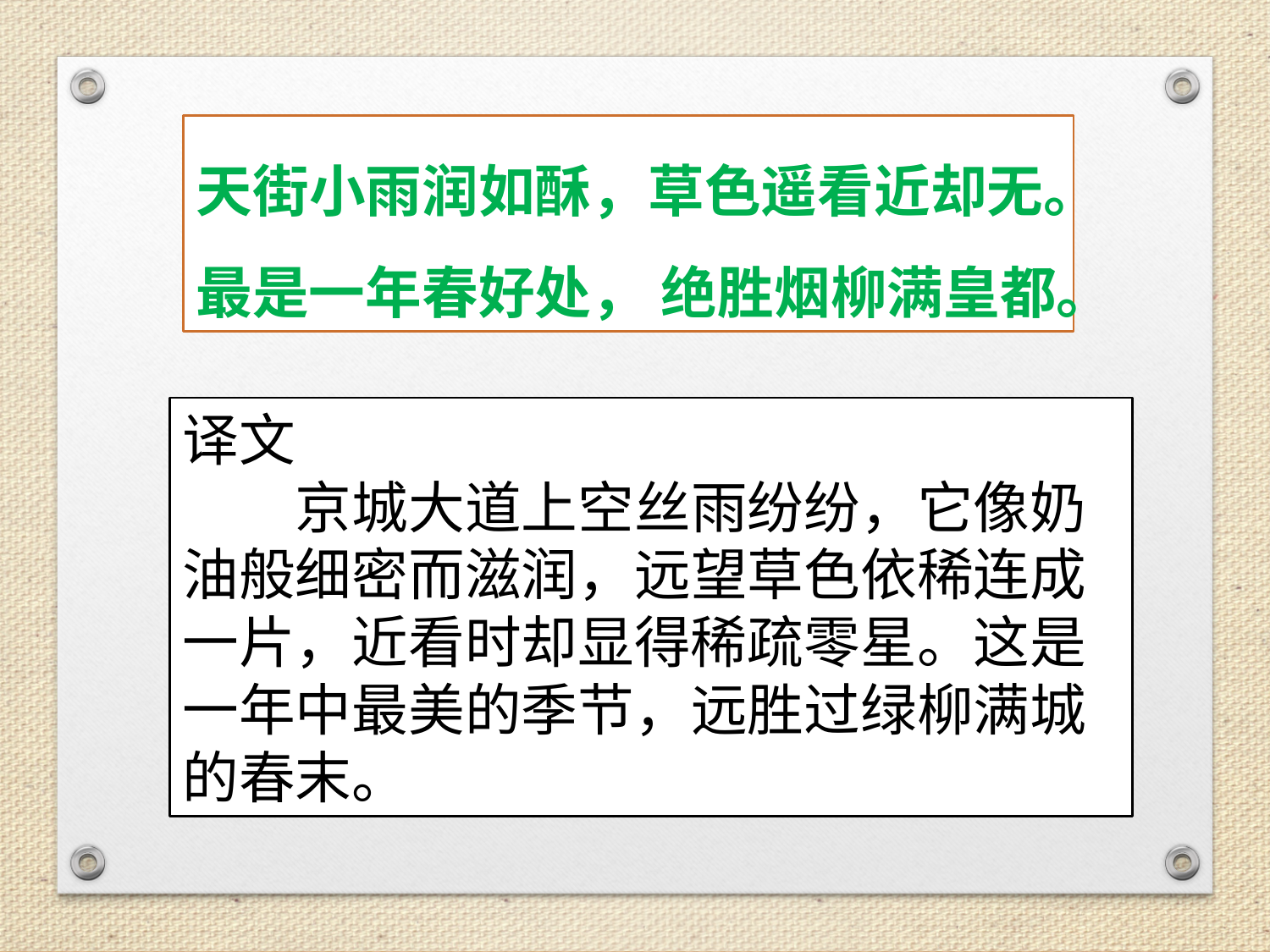

天街小雨润如酥，草色遥看近却无。
最是一年春好处， 绝胜烟柳满皇都。
译文
　　京城大道上空丝雨纷纷，它像奶油般细密而滋润，远望草色依稀连成一片，近看时却显得稀疏零星。这是一年中最美的季节，远胜过绿柳满城的春末。